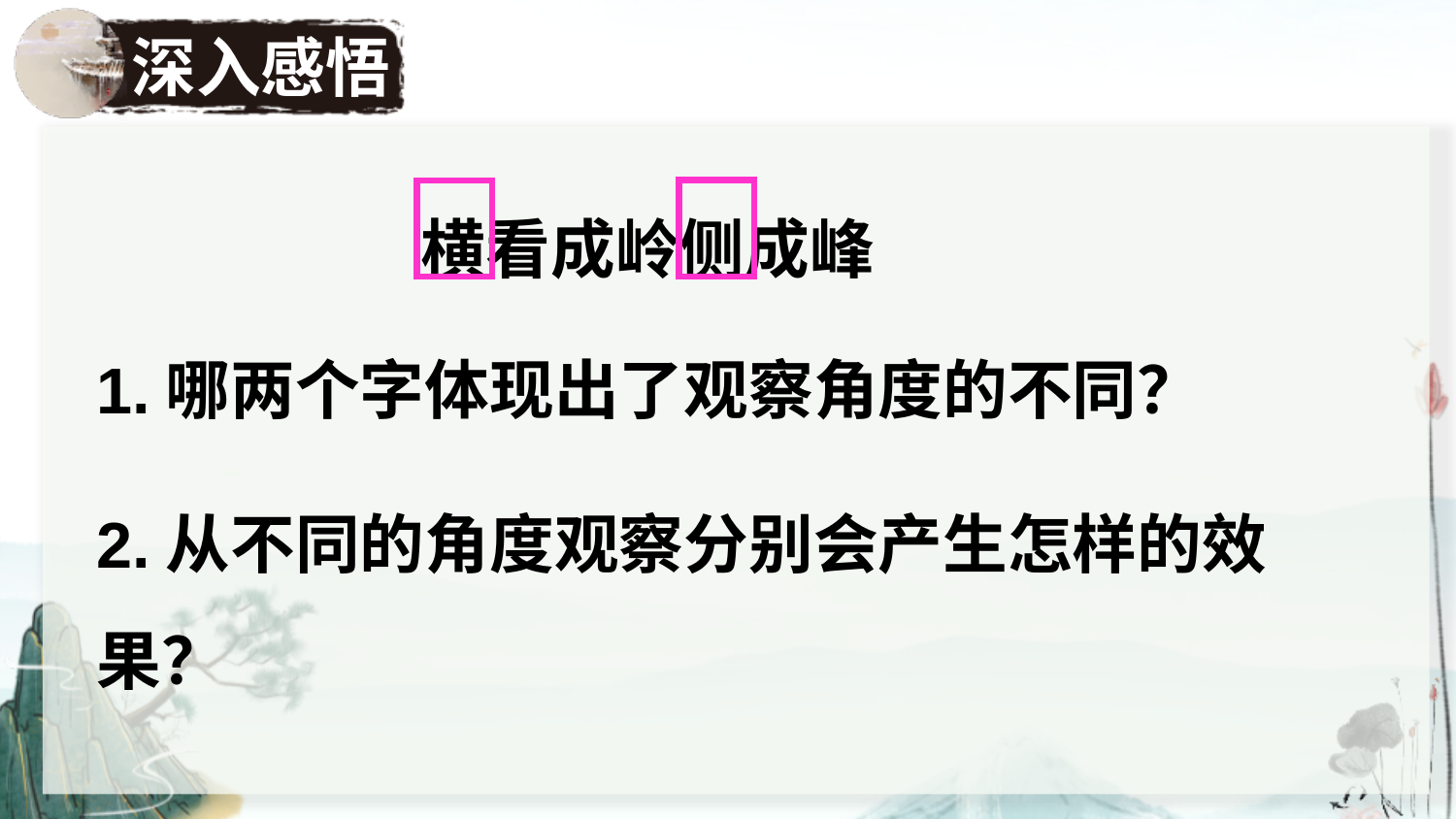

深入感悟
横看成岭侧成峰

1.哪两个字体现出了观察角度的不同？
2.从不同的角度观察分别会产生怎样的效果？